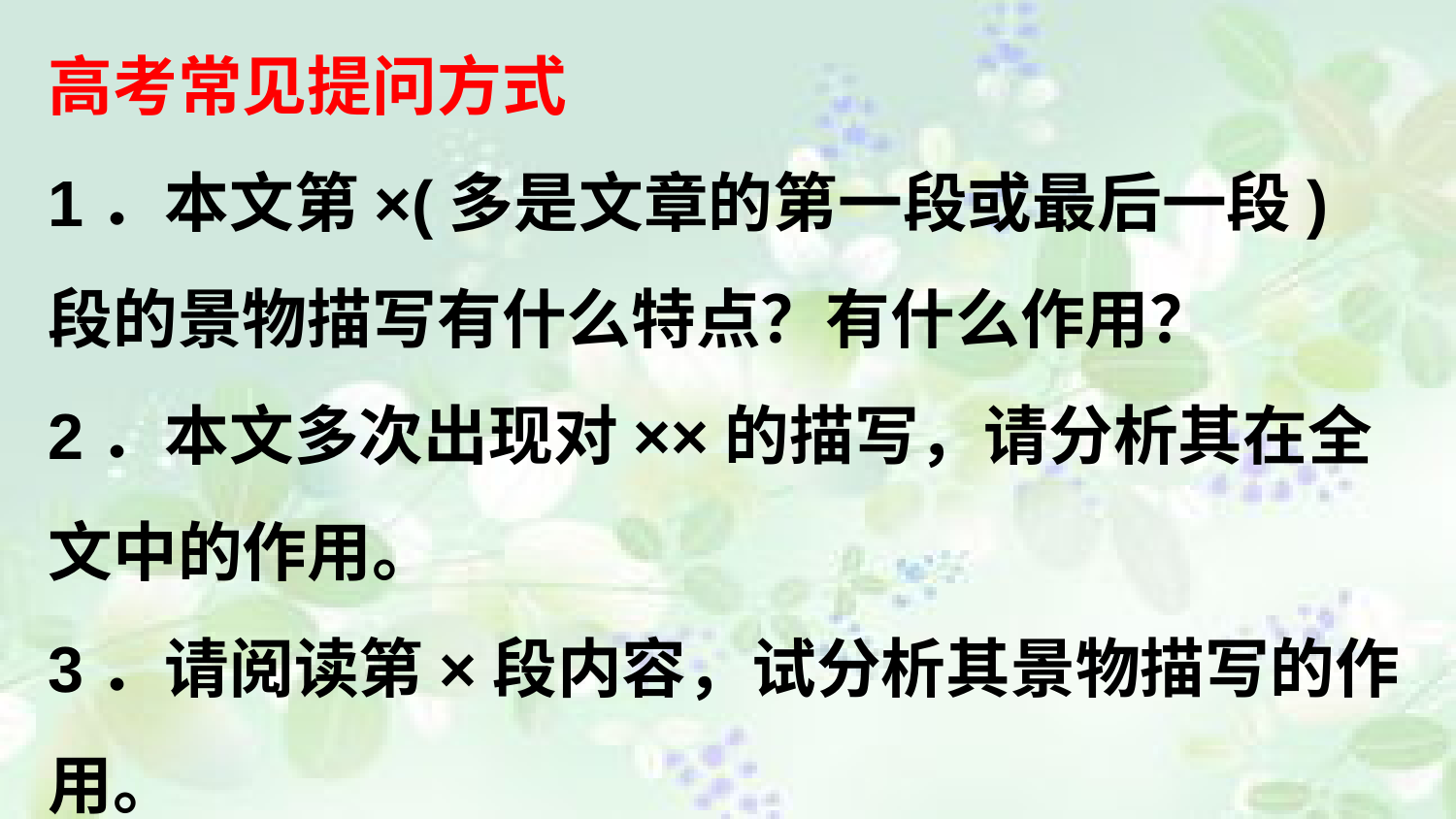

高考常见提问方式
1．本文第×(多是文章的第一段或最后一段)段的景物描写有什么特点？有什么作用？
2．本文多次出现对××的描写，请分析其在全文中的作用。
3．请阅读第×段内容，试分析其景物描写的作用。